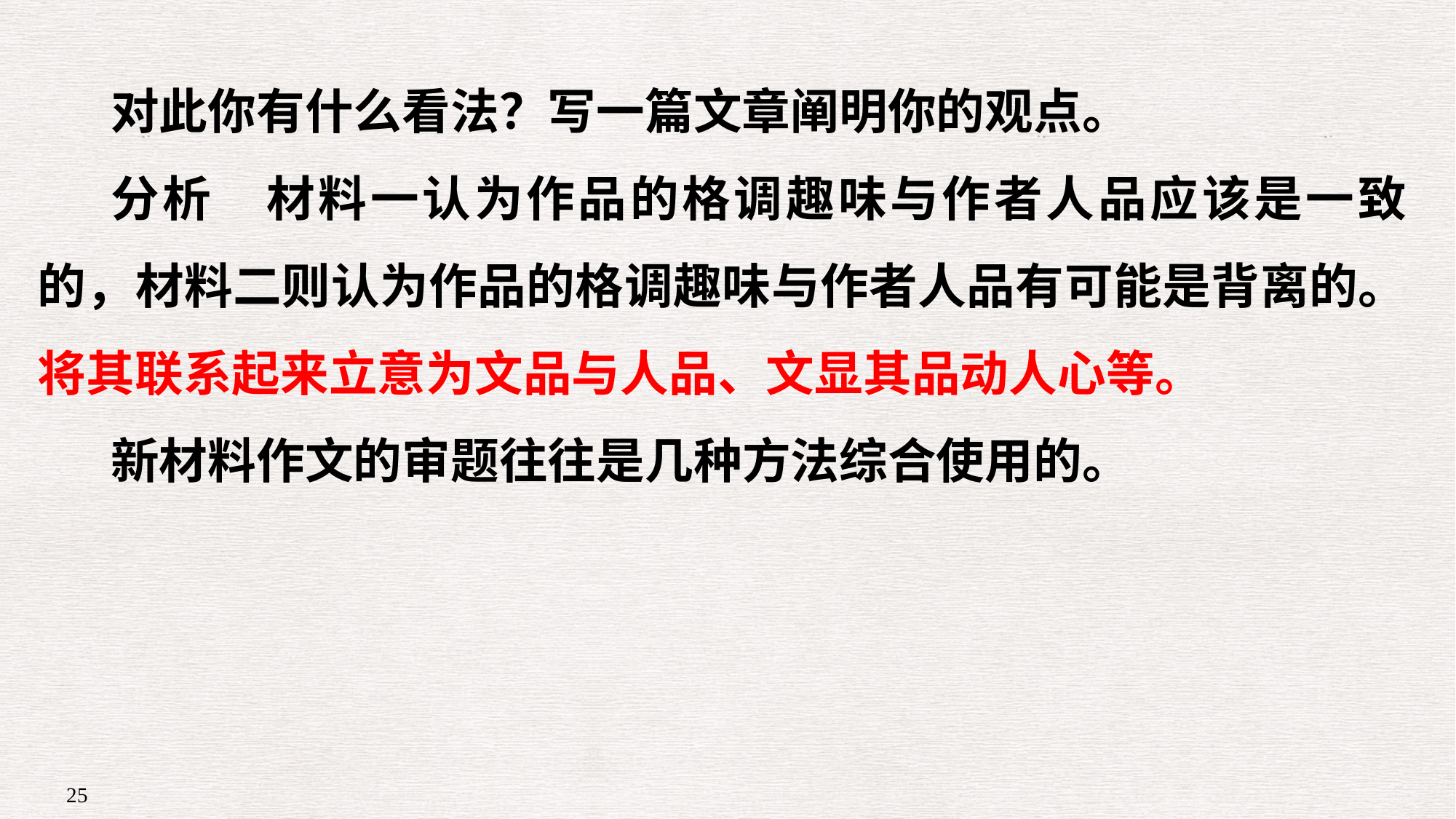

对此你有什么看法？写一篇文章阐明你的观点。
分析　材料一认为作品的格调趣味与作者人品应该是一致的，材料二则认为作品的格调趣味与作者人品有可能是背离的。将其联系起来立意为文品与人品、文显其品动人心等。
新材料作文的审题往往是几种方法综合使用的。